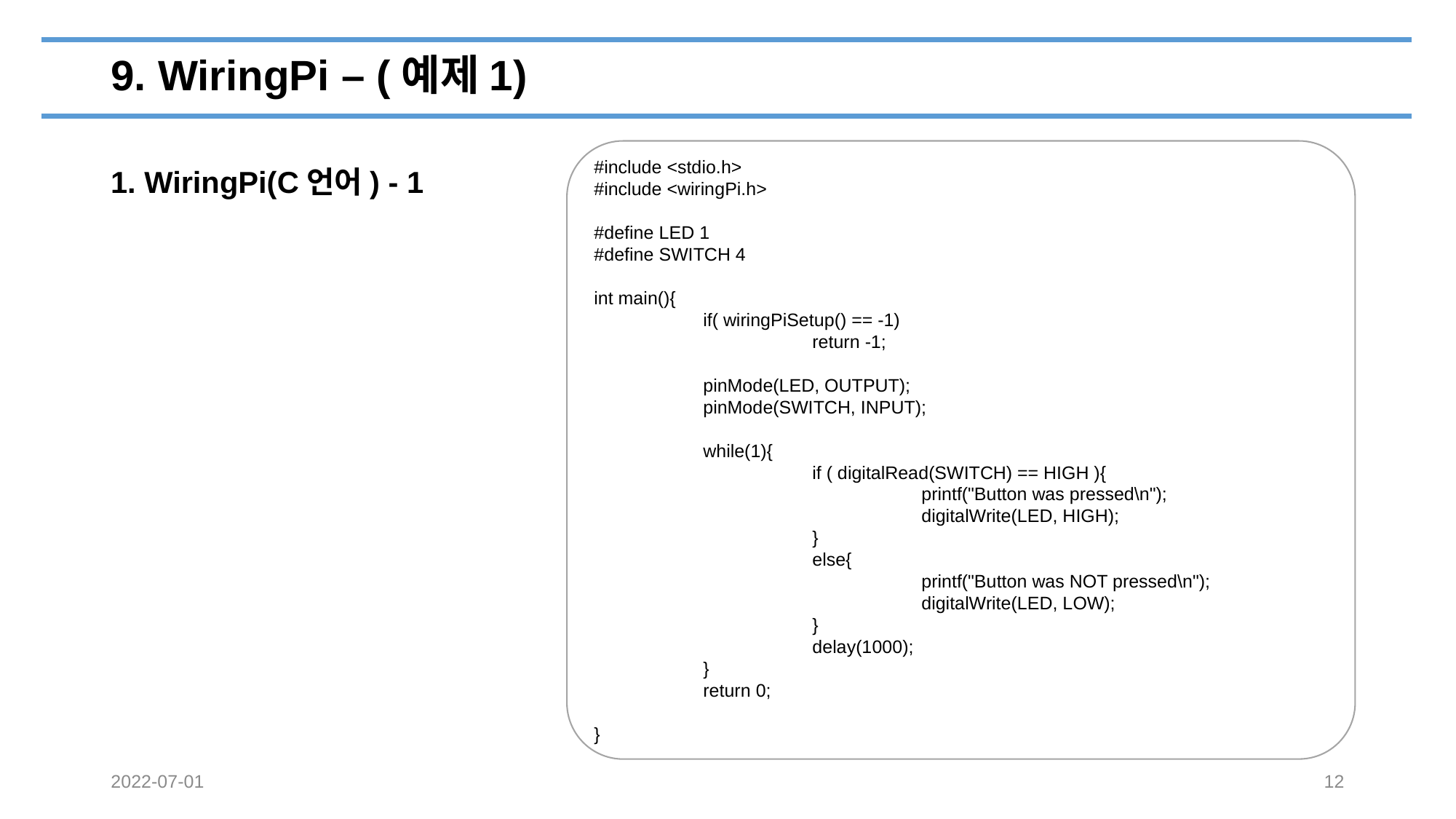

# 9. WiringPi – (예제1)
#include <stdio.h>
#include <wiringPi.h>

#define LED 1
#define SWITCH 4

int main(){
	if( wiringPiSetup() == -1)
		return -1;

	pinMode(LED, OUTPUT);
	pinMode(SWITCH, INPUT);

	while(1){
		if ( digitalRead(SWITCH) == HIGH ){
			printf("Button was pressed\n");
			digitalWrite(LED, HIGH);
		}
		else{
			printf("Button was NOT pressed\n");
			digitalWrite(LED, LOW);
		}
		delay(1000);
	}
	return 0;

}
1. WiringPi(C언어) - 1
2022-07-01
12